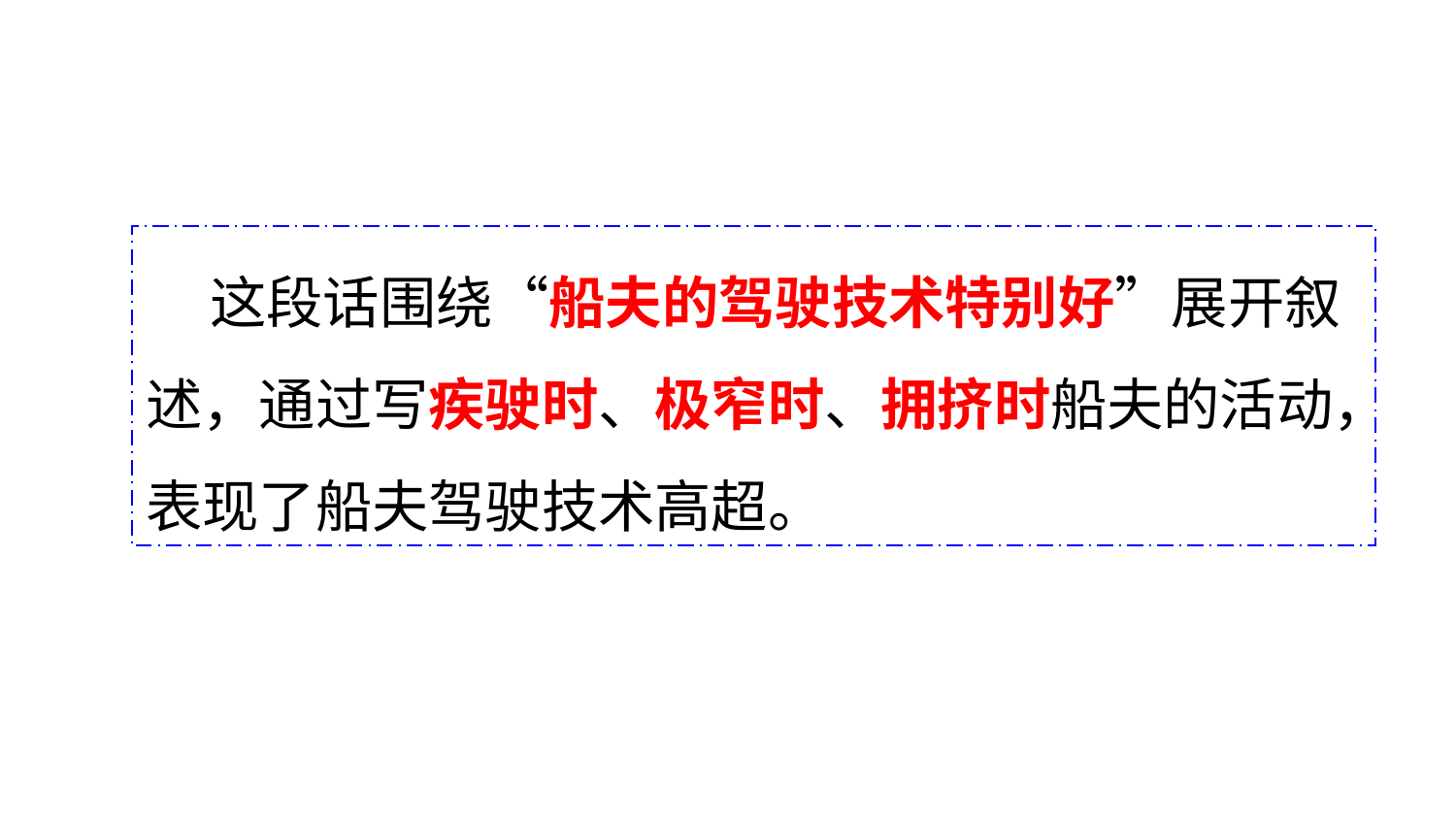

这段话围绕“船夫的驾驶技术特别好”展开叙述，通过写疾驶时、极窄时、拥挤时船夫的活动，表现了船夫驾驶技术高超。